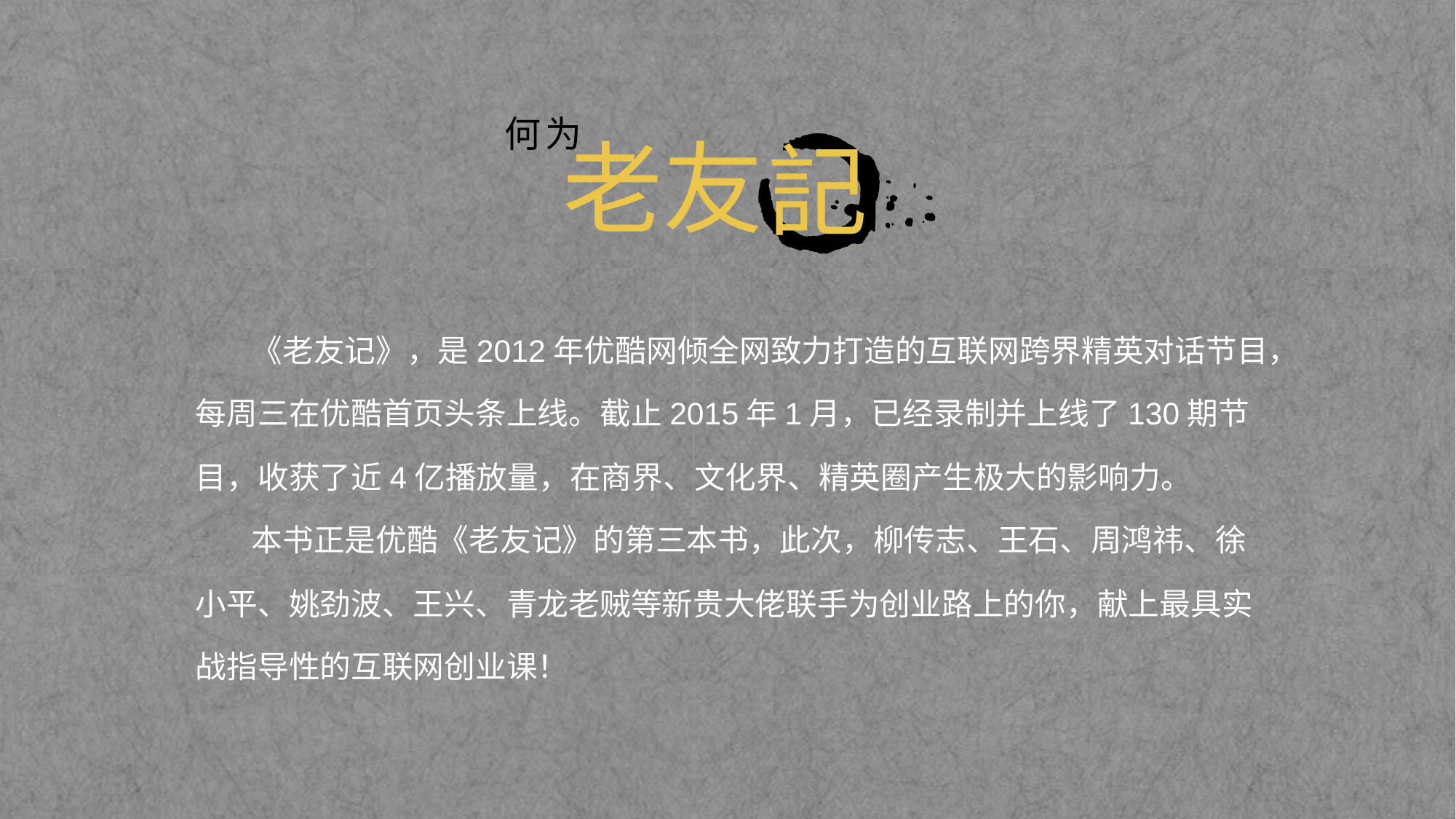

何为
老友
記

       《老友记》，是2012年优酷网倾全网致力打造的互联网跨界精英对话节目，每周三在优酷首页头条上线。截止2015年1月，已经录制并上线了130期节目，收获了近4亿播放量，在商界、文化界、精英圈产生极大的影响力。
       本书正是优酷《老友记》的第三本书，此次，柳传志、王石、周鸿祎、徐小平、姚劲波、王兴、青龙老贼等新贵大佬联手为创业路上的你，献上最具实战指导性的互联网创业课！